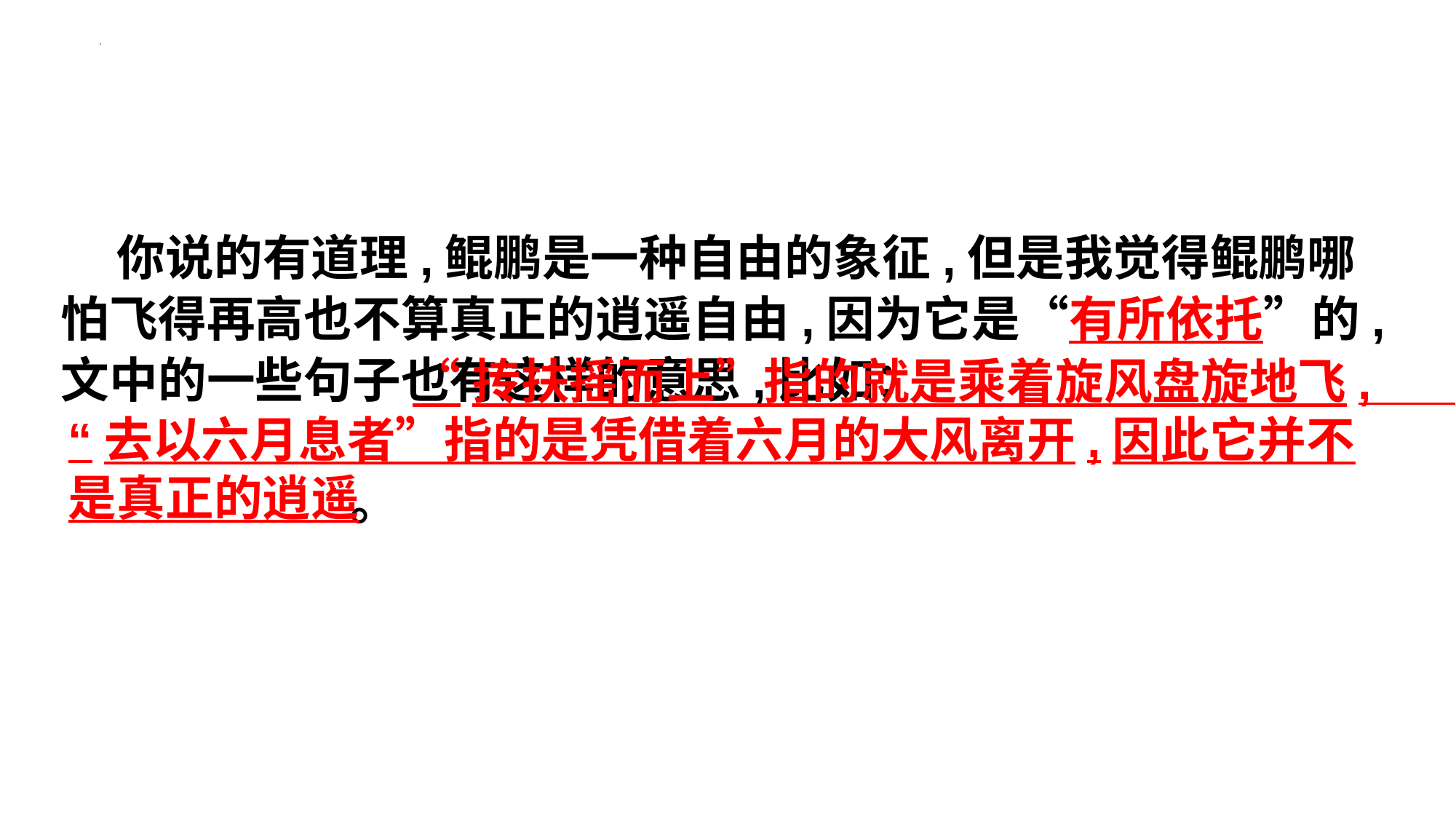

你说的有道理,鲲鹏是一种自由的象征,但是我觉得鲲鹏哪怕飞得再高也不算真正的逍遥自由,因为它是“有所依托”的,文中的一些句子也有这样的意思,比如：

                         。
                               “抟扶摇而上”指的就是乘着旋风盘旋地飞,“去以六月息者”指的是凭借着六月的大风离开,因此它并不是真正的逍遥